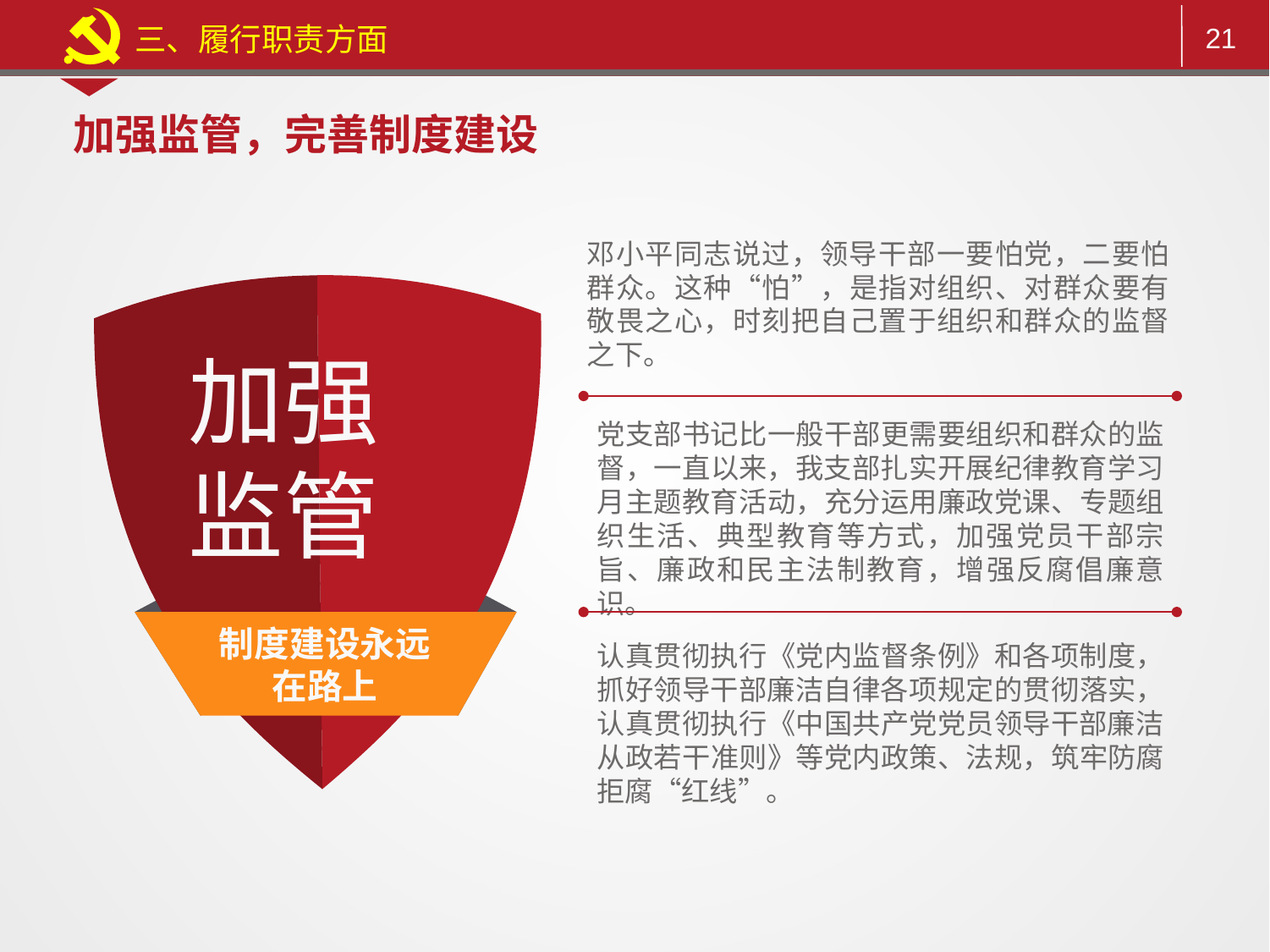

三、履行职责方面

加强监管，完善制度建设
邓小平同志说过，领导干部一要怕党，二要怕群众。这种“怕”，是指对组织、对群众要有敬畏之心，时刻把自己置于组织和群众的监督之下。

加强监管
党支部书记比一般干部更需要组织和群众的监督，一直以来，我支部扎实开展纪律教育学习月主题教育活动，充分运用廉政党课、专题组织生活、典型教育等方式，加强党员干部宗旨、廉政和民主法制教育，增强反腐倡廉意识。

制度建设永远在路上
认真贯彻执行《党内监督条例》和各项制度，抓好领导干部廉洁自律各项规定的贯彻落实，认真贯彻执行《中国共产党党员领导干部廉洁从政若干准则》等党内政策、法规，筑牢防腐拒腐“红线”。